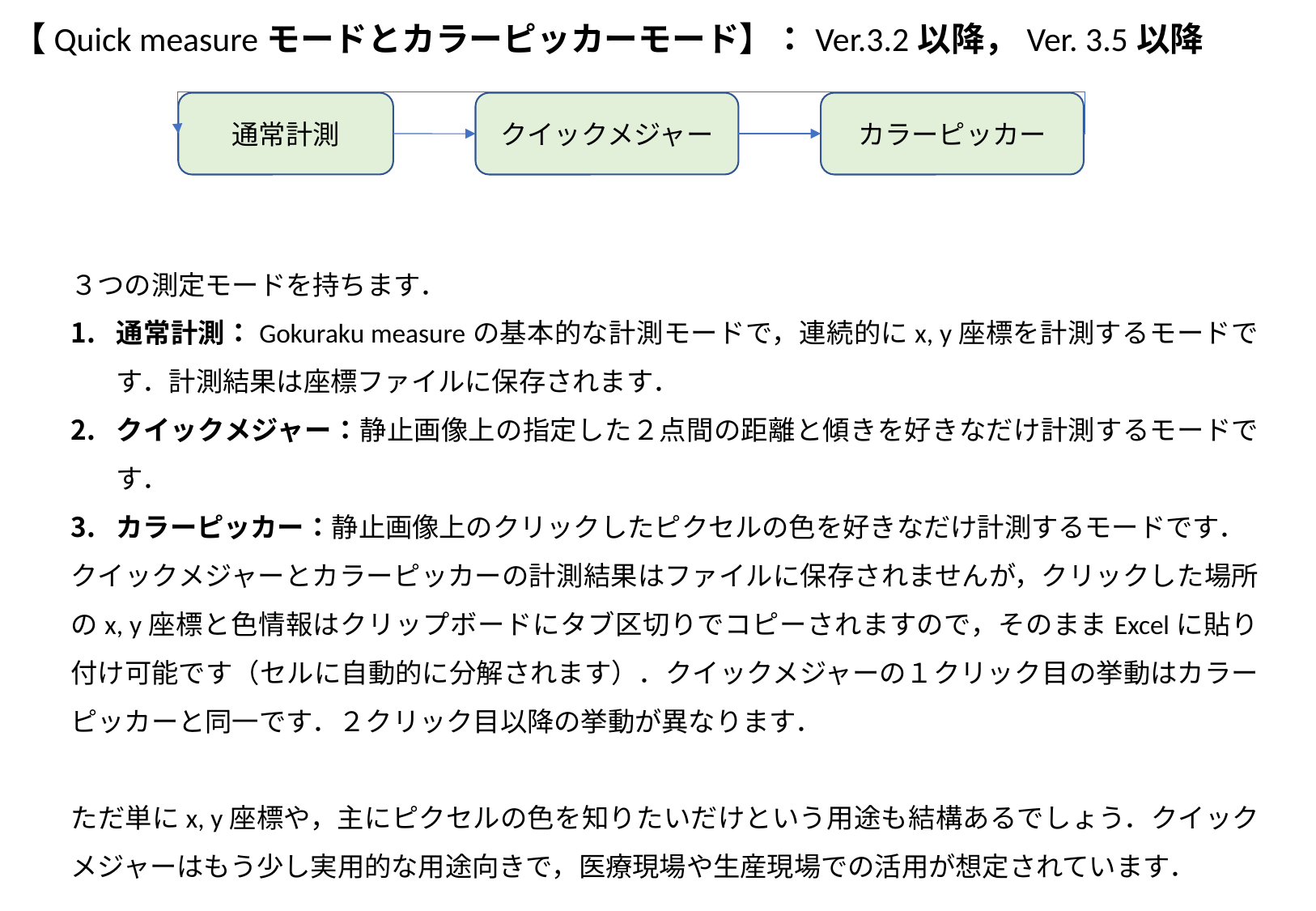

# 【Quick measureモードとカラーピッカーモード】：Ver.3.2以降，Ver. 3.5以降
通常計測
クイックメジャー
カラーピッカー
３つの測定モードを持ちます．
通常計測：Gokuraku measureの基本的な計測モードで，連続的にx, y座標を計測するモードです．計測結果は座標ファイルに保存されます．
クイックメジャー：静止画像上の指定した２点間の距離と傾きを好きなだけ計測するモードです．
カラーピッカー：静止画像上のクリックしたピクセルの色を好きなだけ計測するモードです．
クイックメジャーとカラーピッカーの計測結果はファイルに保存されませんが，クリックした場所のx, y座標と色情報はクリップボードにタブ区切りでコピーされますので，そのままExcelに貼り付け可能です（セルに自動的に分解されます）．クイックメジャーの１クリック目の挙動はカラーピッカーと同一です．２クリック目以降の挙動が異なります．

ただ単にx, y座標や，主にピクセルの色を知りたいだけという用途も結構あるでしょう．クイックメジャーはもう少し実用的な用途向きで，医療現場や生産現場での活用が想定されています．